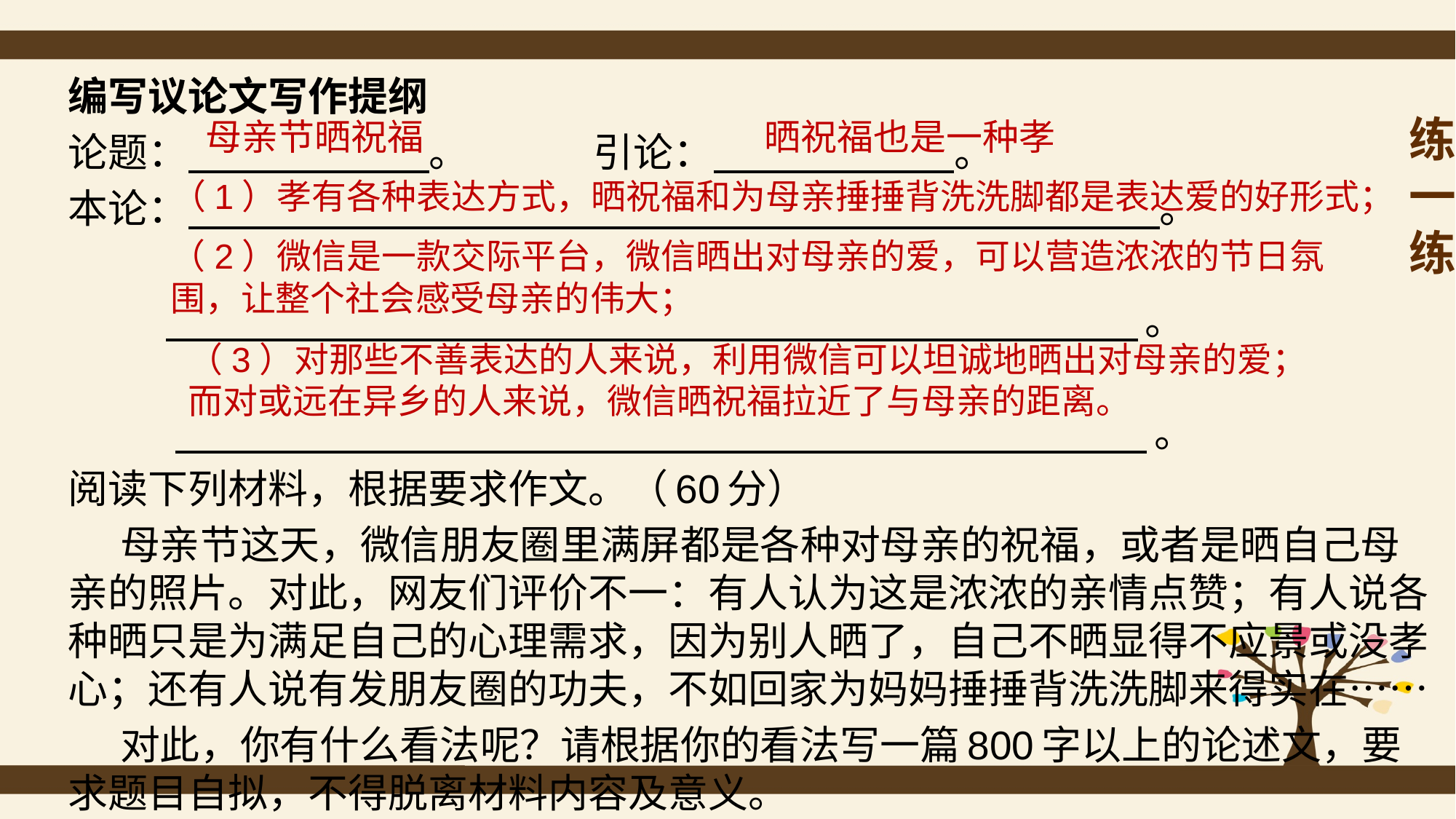

编写议论文写作提纲
论题：                           。              引论：                           。
本论：                                                                                                             。

                                                                                                                        。

                                                                                                                         。
阅读下列材料，根据要求作文。（60分）
     母亲节这天，微信朋友圈里满屏都是各种对母亲的祝福，或者是晒自己母亲的照片。对此，网友们评价不一：有人认为这是浓浓的亲情点赞；有人说各种晒只是为满足自己的心理需求，因为别人晒了，自己不晒显得不应景或没孝心；还有人说有发朋友圈的功夫，不如回家为妈妈捶捶背洗洗脚来得实在……
     对此，你有什么看法呢？请根据你的看法写一篇800字以上的论述文，要求题目自拟，不得脱离材料内容及意义。
# 练一练
母亲节晒祝福
晒祝福也是一种孝
（1）孝有各种表达方式，晒祝福和为母亲捶捶背洗洗脚都是表达爱的好形式；
（2）微信是一款交际平台，微信晒出对母亲的爱，可以营造浓浓的节日氛围，让整个社会感受母亲的伟大；
（3）对那些不善表达的人来说，利用微信可以坦诚地晒出对母亲的爱；而对或远在异乡的人来说，微信晒祝福拉近了与母亲的距离。